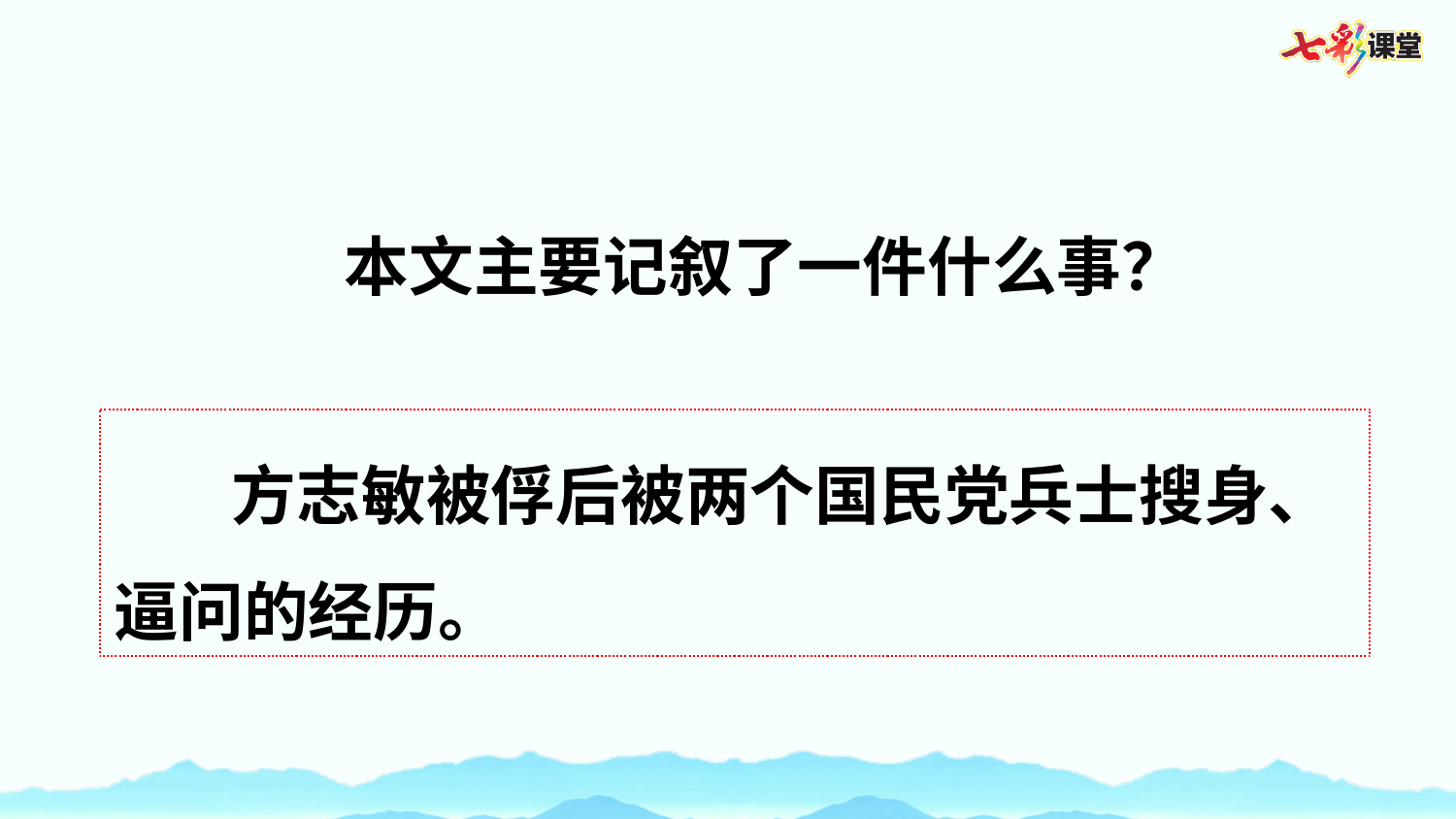

本文主要记叙了一件什么事？
  方志敏被俘后被两个国民党兵士搜身、逼问的经历。